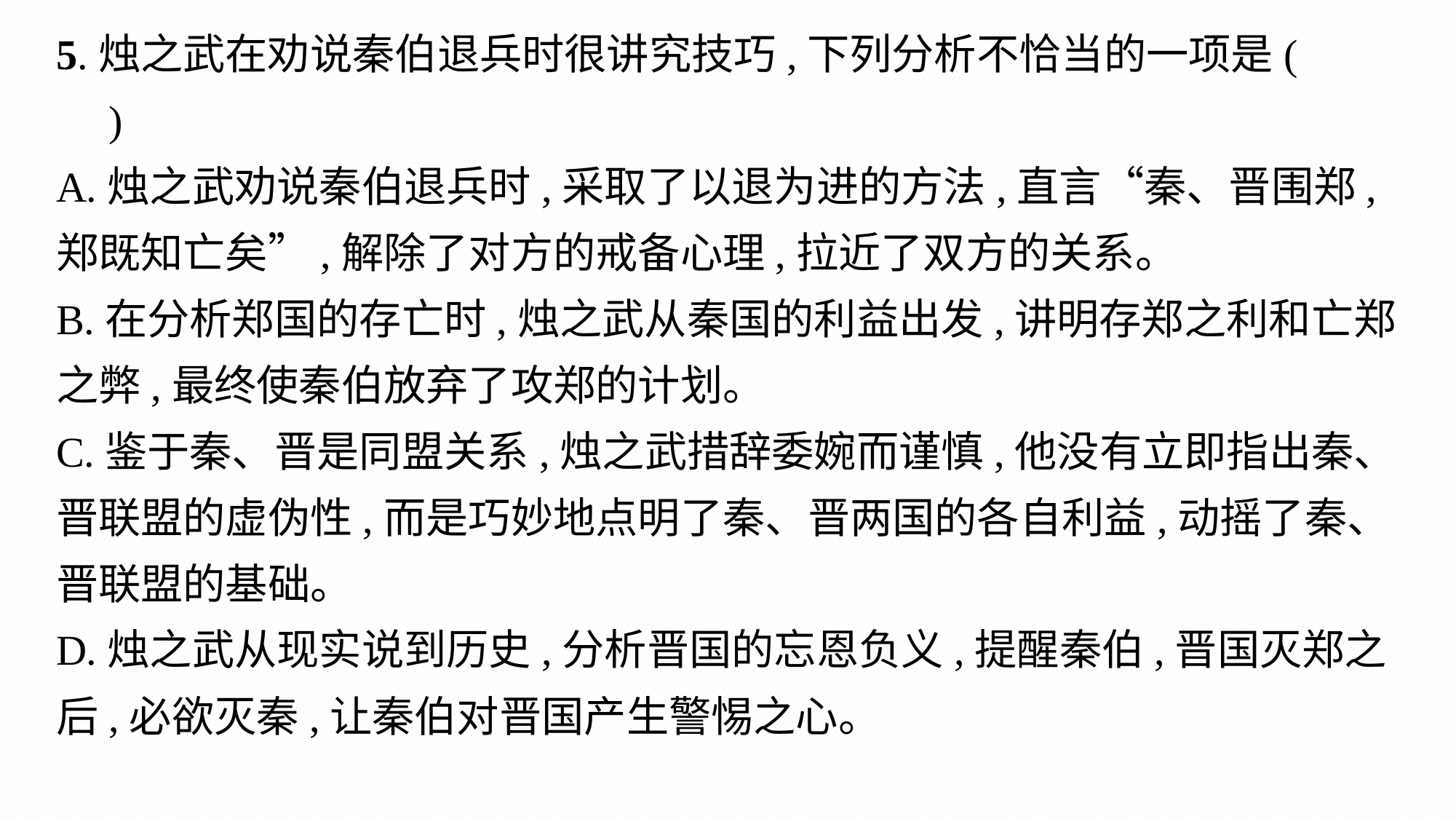

5.烛之武在劝说秦伯退兵时很讲究技巧,下列分析不恰当的一项是(　　)
A.烛之武劝说秦伯退兵时,采取了以退为进的方法,直言“秦、晋围郑,郑既知亡矣”,解除了对方的戒备心理,拉近了双方的关系。
B.在分析郑国的存亡时,烛之武从秦国的利益出发,讲明存郑之利和亡郑之弊,最终使秦伯放弃了攻郑的计划。
C.鉴于秦、晋是同盟关系,烛之武措辞委婉而谨慎,他没有立即指出秦、晋联盟的虚伪性,而是巧妙地点明了秦、晋两国的各自利益,动摇了秦、晋联盟的基础。
D.烛之武从现实说到历史,分析晋国的忘恩负义,提醒秦伯,晋国灭郑之后,必欲灭秦,让秦伯对晋国产生警惕之心。